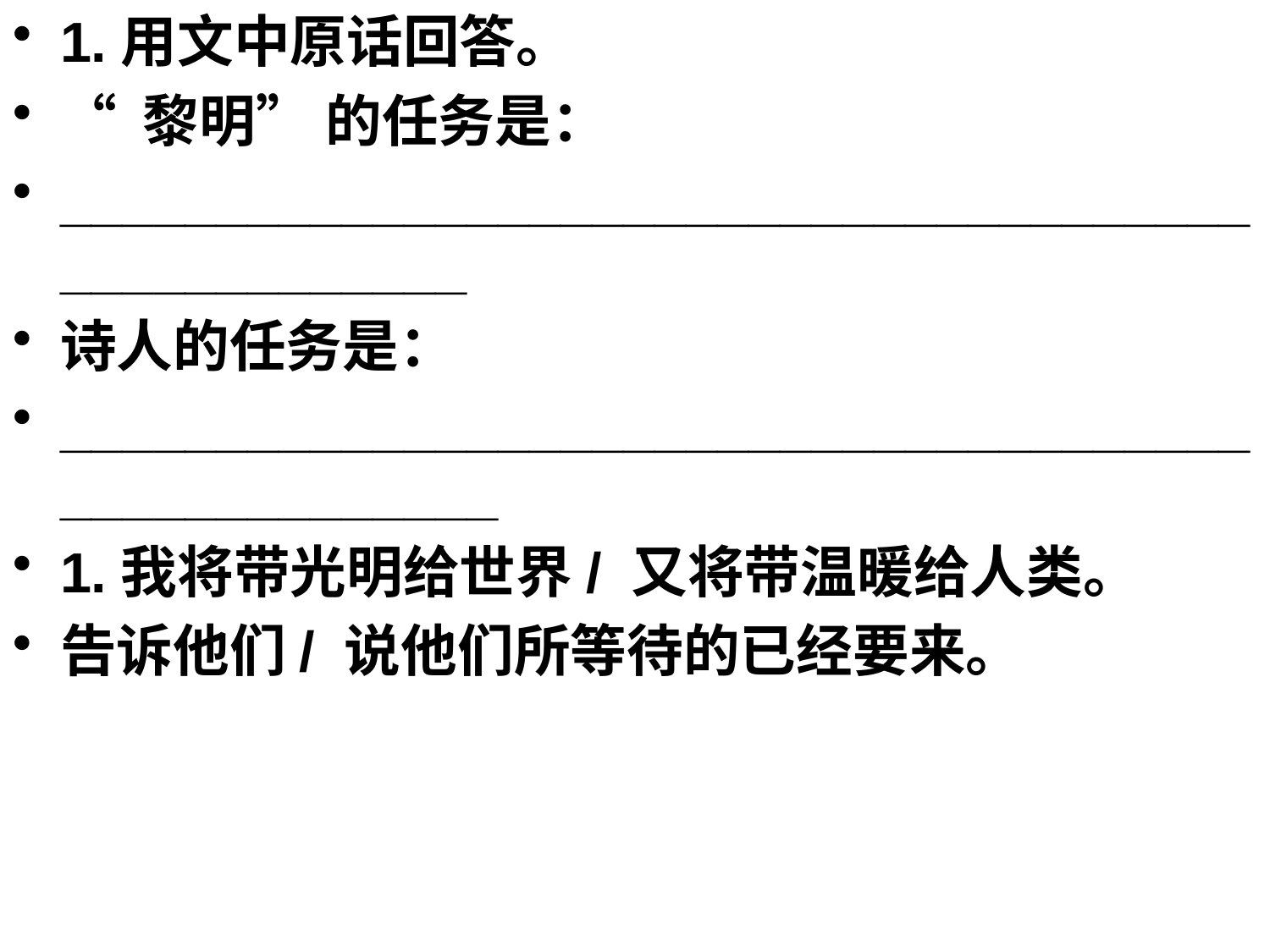

1.用文中原话回答。
“ 黎明” 的任务是：
___________________________________________________
诗人的任务是：
____________________________________________________
1.我将带光明给世界/ 又将带温暖给人类。
告诉他们/ 说他们所等待的已经要来。